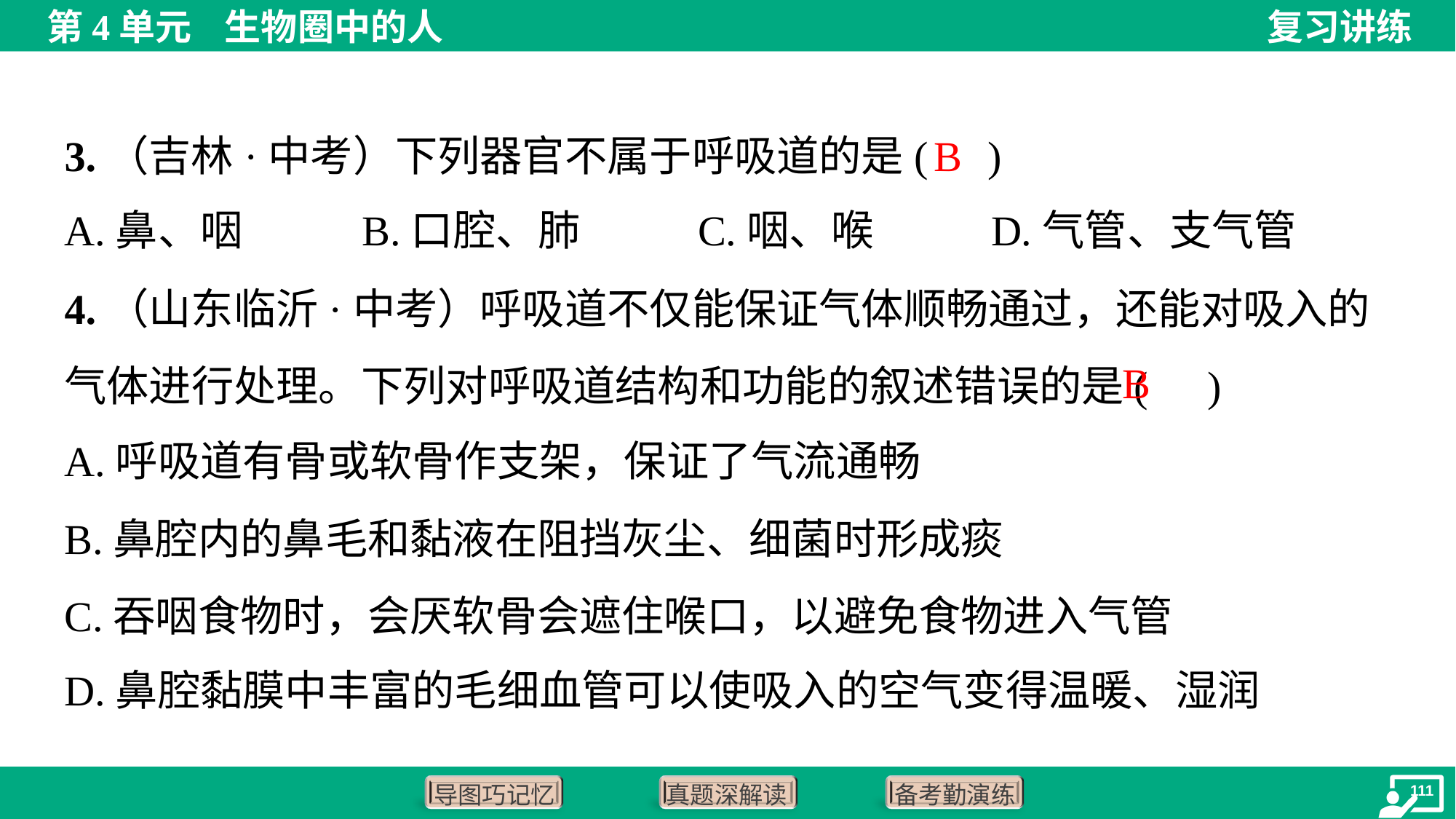

B
3.（吉林·中考）下列器官不属于呼吸道的是(     )
A.鼻、咽	B.口腔、肺	C.咽、喉	D.气管、支气管
4.（山东临沂·中考）呼吸道不仅能保证气体顺畅通过，还能对吸入的气体进行处理。下列对呼吸道结构和功能的叙述错误的是(     )
B
A.呼吸道有骨或软骨作支架，保证了气流通畅
B.鼻腔内的鼻毛和黏液在阻挡灰尘、细菌时形成痰
C.吞咽食物时，会厌软骨会遮住喉口，以避免食物进入气管
D.鼻腔黏膜中丰富的毛细血管可以使吸入的空气变得温暖、湿润